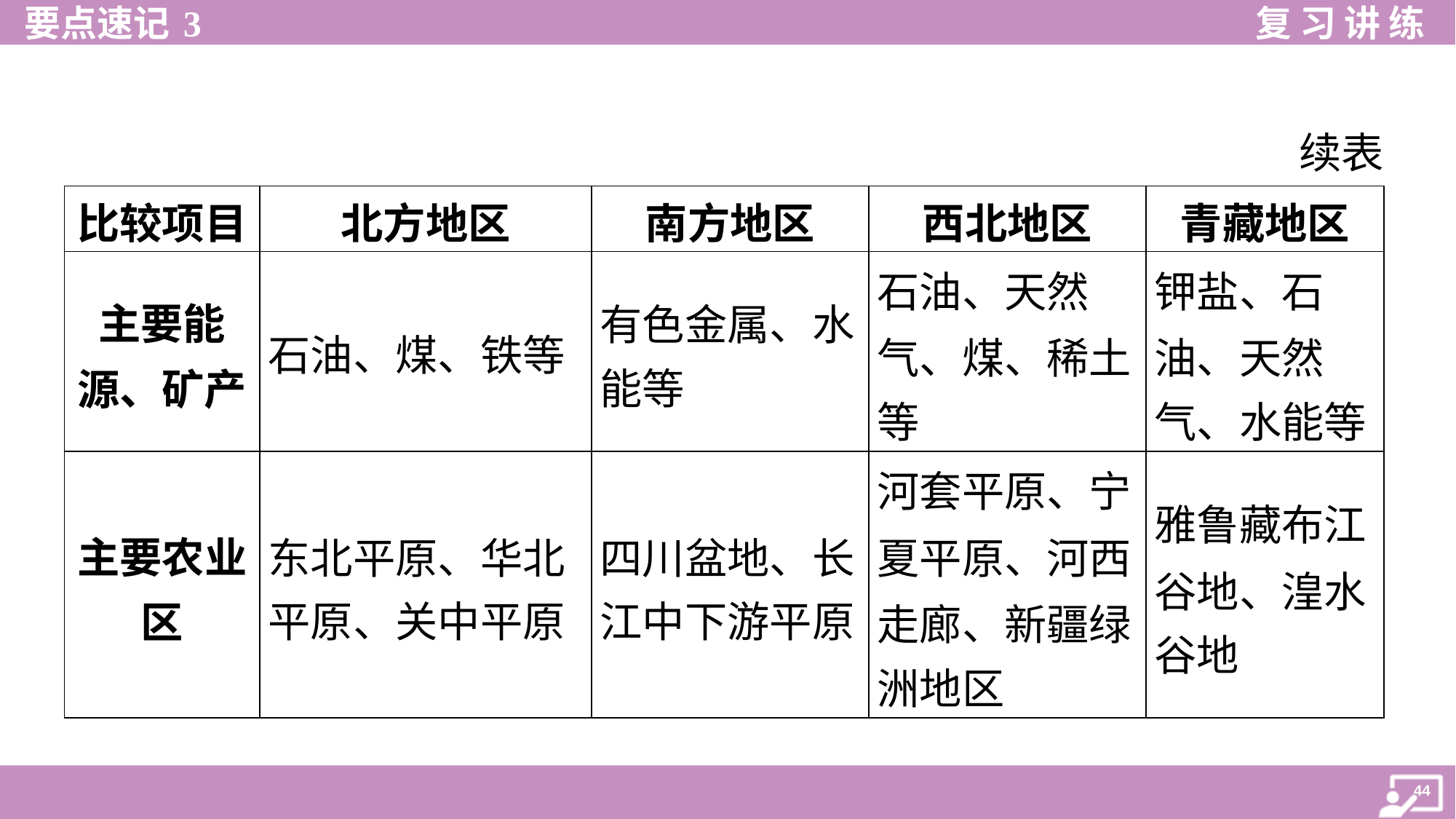

续表
| 比较项目 | 北方地区 | 南方地区 | 西北地区 | 青藏地区 |
| --- | --- | --- | --- | --- |
| 主要能 源、矿产 | 石油、煤、铁等 | 有色金属、水 能等 | 石油、天然 气、煤、稀土 等 | 钾盐、石 油、天然 气、水能等 |
| 主要农业 区 | 东北平原、华北 平原、关中平原 | 四川盆地、长 江中下游平原 | 河套平原、宁 夏平原、河西 走廊、新疆绿 洲地区 | 雅鲁藏布江 谷地、湟水 谷地 |